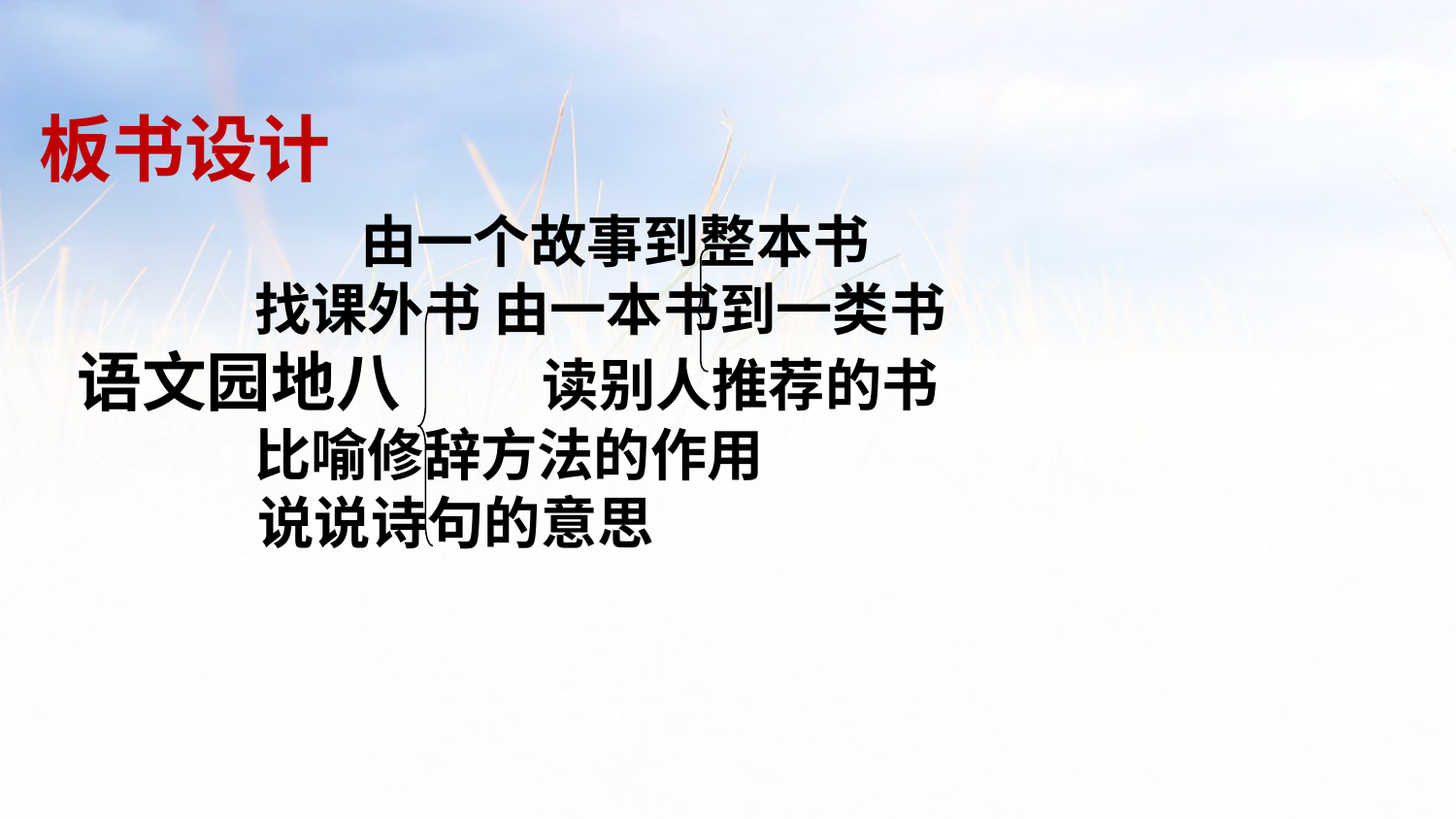

板书设计
                                                    由一个故事到整本书
             找课外书 由一本书到一类书
语文园地八           读别人推荐的书
             比喻修辞方法的作用
             说说诗句的意思